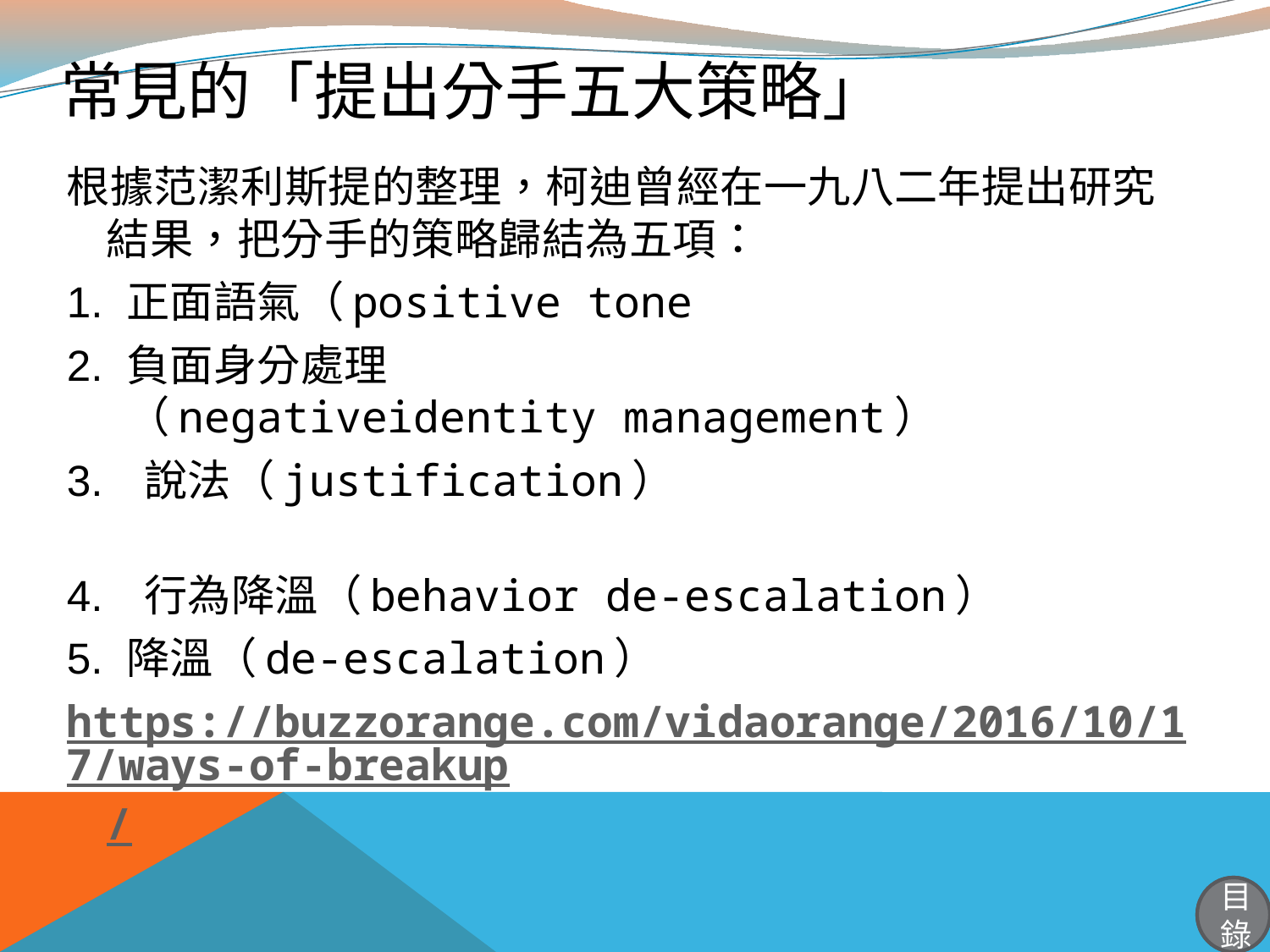

# 常見的「提出分手五大策略」
根據范潔利斯提的整理，柯迪曾經在一九八二年提出研究結果，把分手的策略歸結為五項：
正面語氣（positive tone
負面身分處理（negativeidentity management）
 說法（justification）
 行為降溫（behavior de-escalation）
降溫（de-escalation）
https://buzzorange.com/vidaorange/2016/10/17/ways-of-breakup/